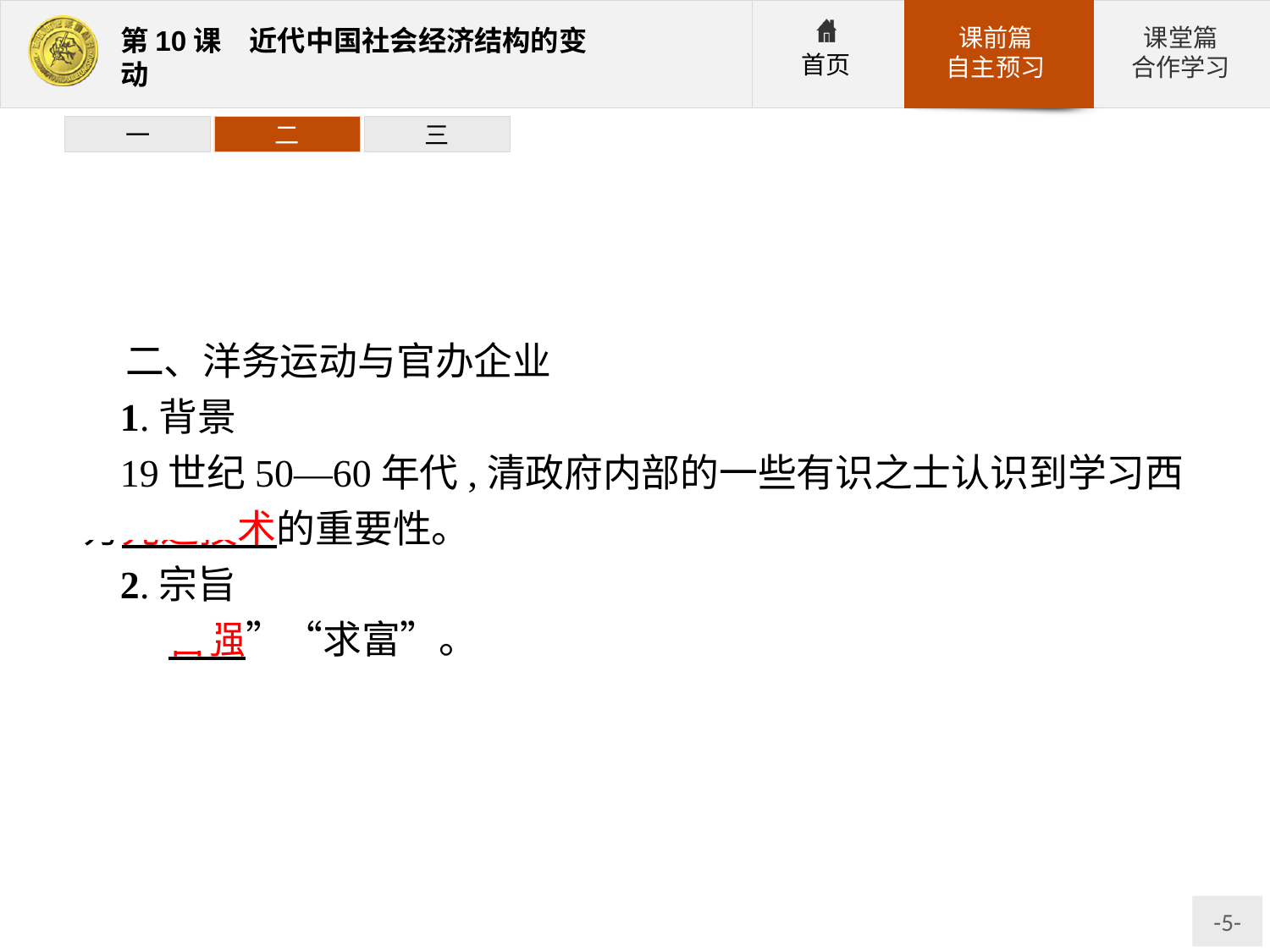

一
二
三
二、洋务运动与官办企业
1.背景
19世纪50—60年代,清政府内部的一些有识之士认识到学习西方先进技术的重要性。
2.宗旨
“自强”“求富”。